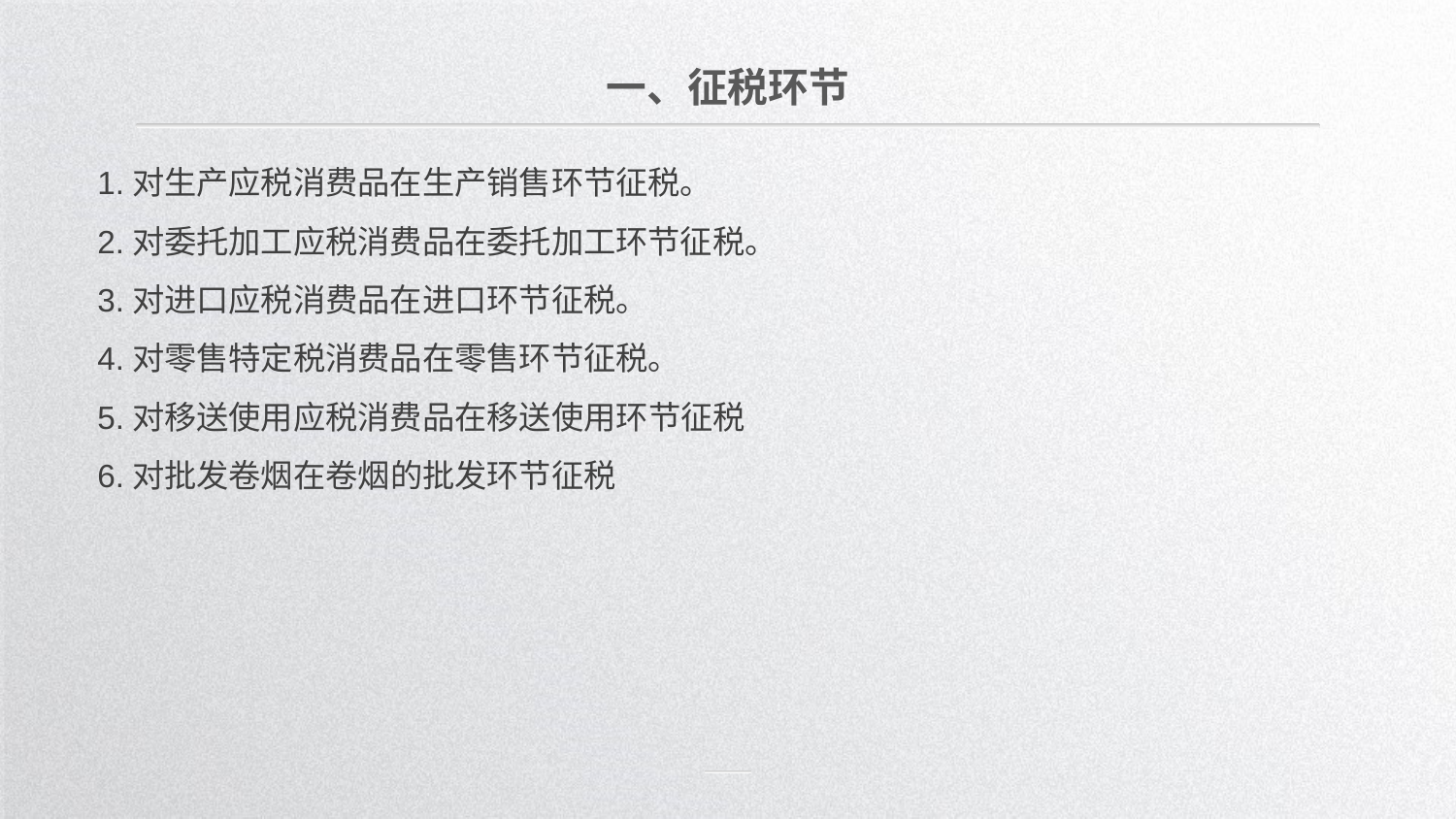

一、征税环节
1.对生产应税消费品在生产销售环节征税。
2.对委托加工应税消费品在委托加工环节征税。
3.对进口应税消费品在进口环节征税。
4.对零售特定税消费品在零售环节征税。
5.对移送使用应税消费品在移送使用环节征税
6.对批发卷烟在卷烟的批发环节征税